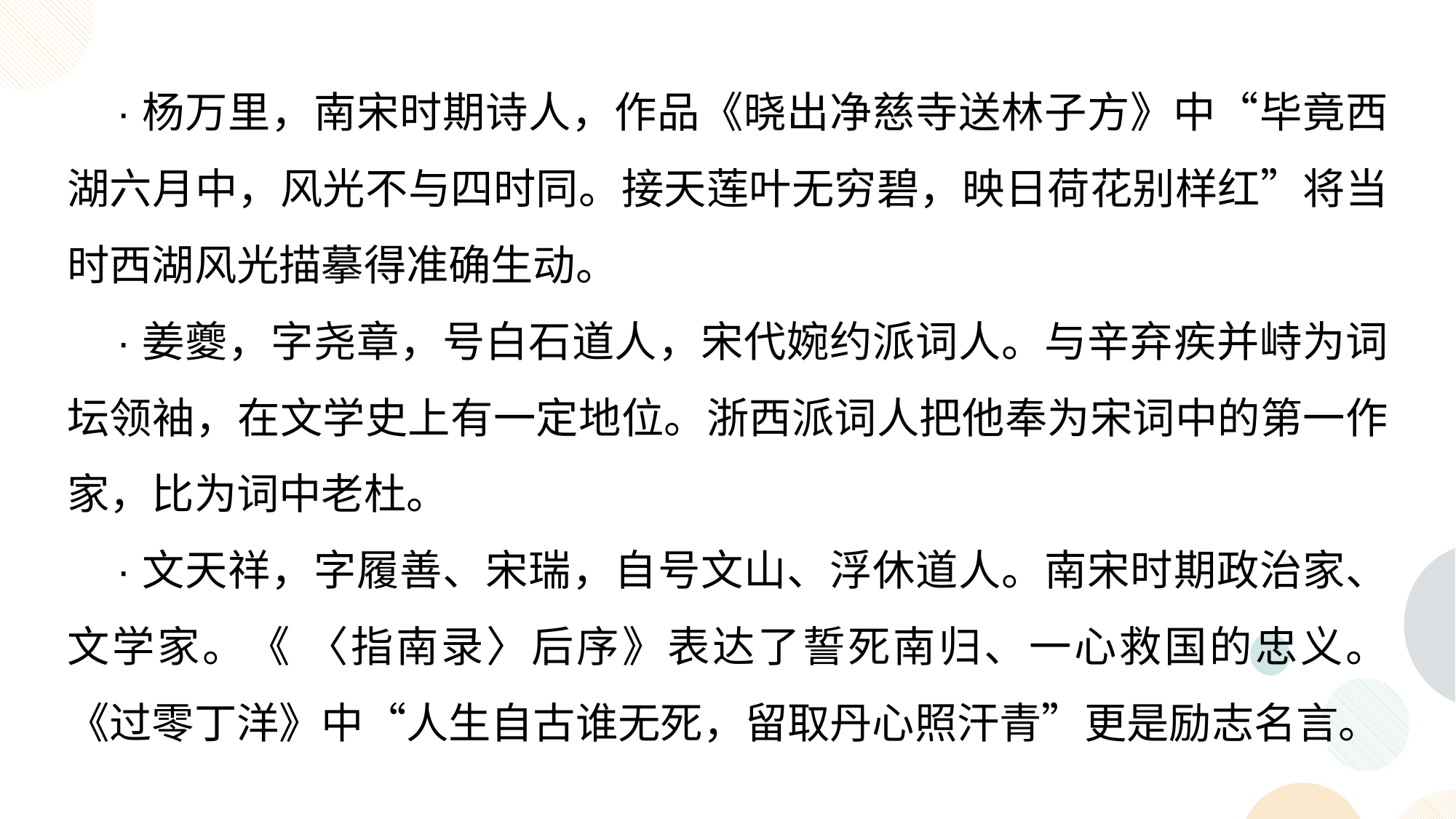

·杨万里，南宋时期诗人，作品《晓出净慈寺送林子方》中“毕竟西湖六月中，风光不与四时同。接天莲叶无穷碧，映日荷花别样红”将当时西湖风光描摹得准确生动。
    ·姜夔，字尧章，号白石道人，宋代婉约派词人。与辛弃疾并峙为词坛领袖，在文学史上有一定地位。浙西派词人把他奉为宋词中的第一作家，比为词中老杜。
    ·文天祥，字履善、宋瑞，自号文山、浮休道人。南宋时期政治家、文学家。《 〈指南录〉后序》表达了誓死南归、一心救国的忠义。《过零丁洋》中“人生自古谁无死，留取丹心照汗青”更是励志名言。